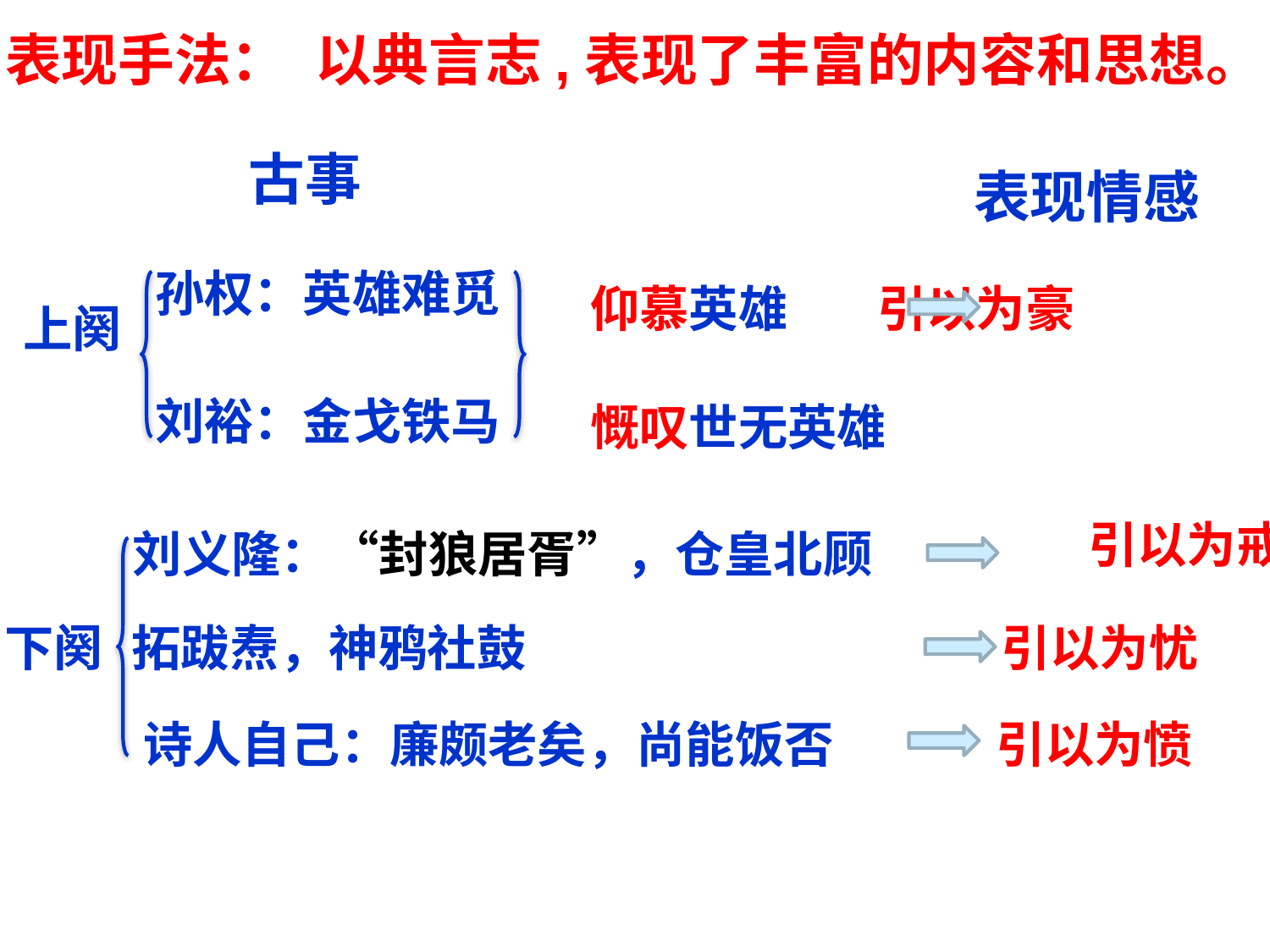

表现手法：
以典言志,表现了丰富的内容和思想。
古事
表现情感
孙权：英雄难觅

仰慕英雄        引以为豪

慨叹世无英雄

上阕

刘裕：金戈铁马
引以为戒
刘义隆：“封狼居胥”，仓皇北顾

下阕
拓跋焘，神鸦社鼓
  引以为忧

诗人自己：廉颇老矣，尚能饭否
   引以为愤